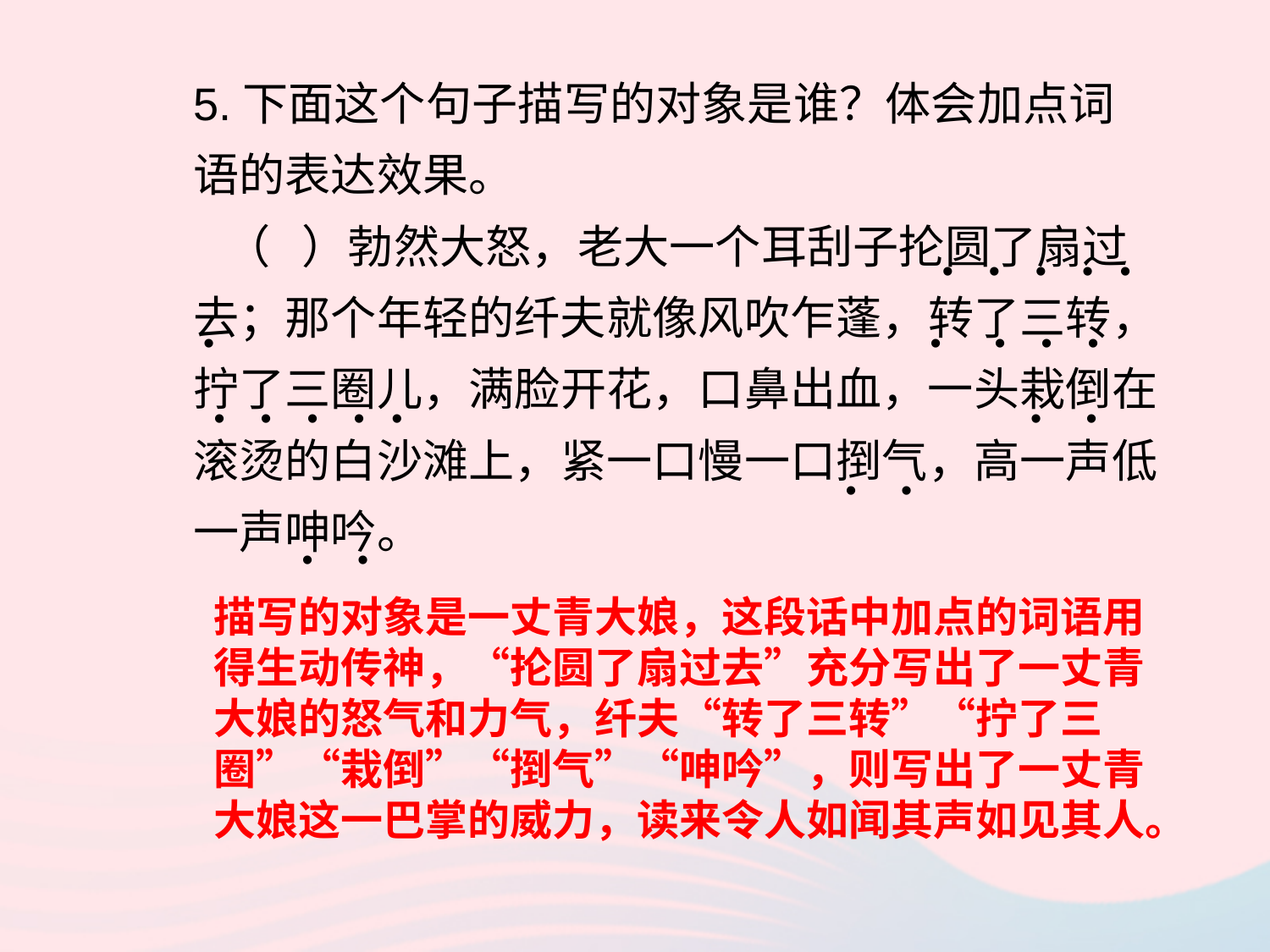

5.下面这个句子描写的对象是谁？体会加点词语的表达效果。
  （   ）勃然大怒，老大一个耳刮子抡圆了扇过去；那个年轻的纤夫就像风吹乍蓬，转了三转，拧了三圈儿，满脸开花，口鼻出血，一头栽倒在滚烫的白沙滩上，紧一口慢一口捯气，高一声低一声呻吟。
•    •    •    •   •
•
•      •    •    •
•    •    •    •   •
•     •
•     •
•     •
描写的对象是一丈青大娘，这段话中加点的词语用得生动传神，“抡圆了扇过去”充分写出了一丈青大娘的怒气和力气，纤夫“转了三转”“拧了三圈”“栽倒”“捯气”“呻吟”，则写出了一丈青大娘这一巴掌的威力，读来令人如闻其声如见其人。